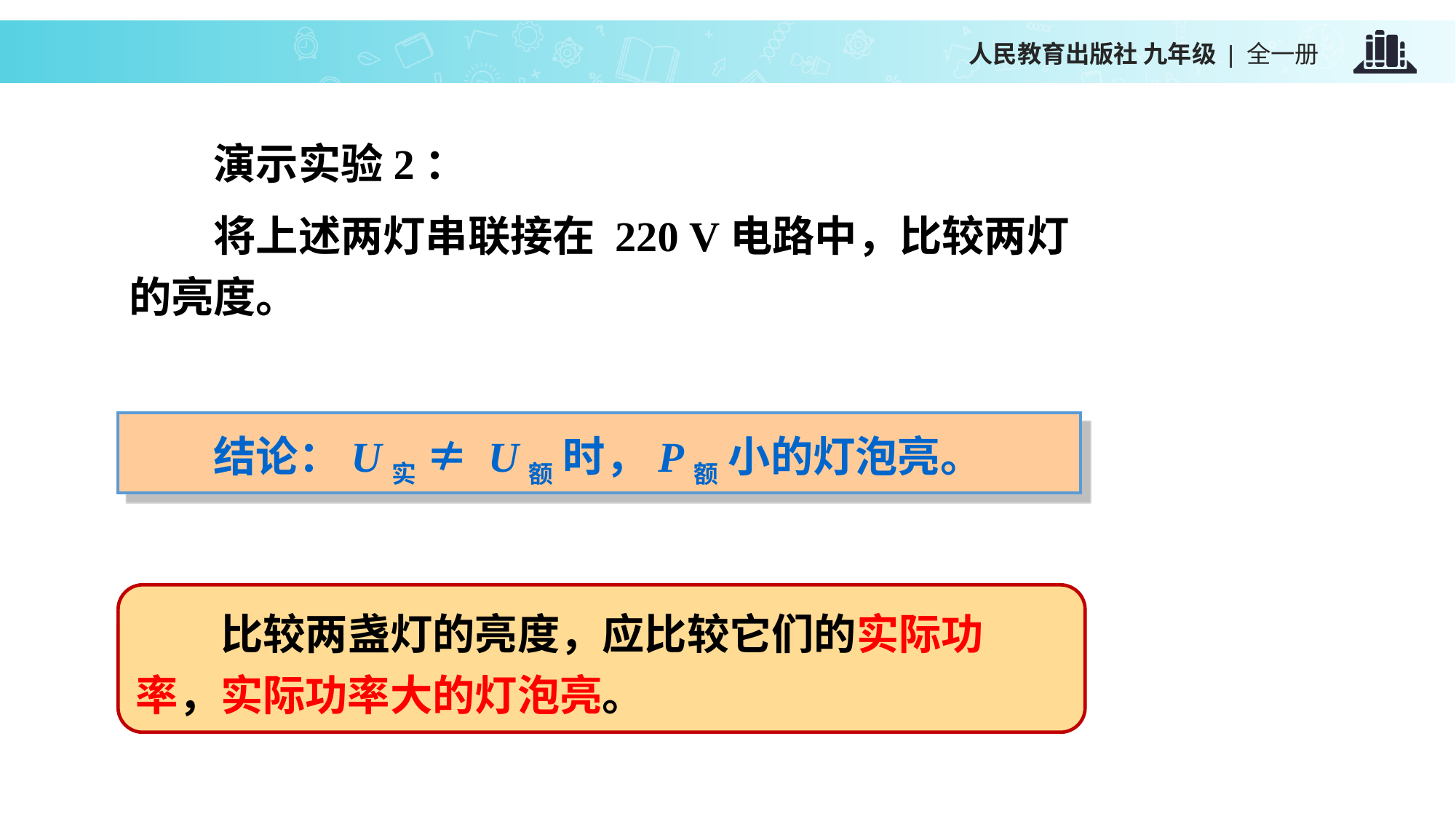

演示实验2：
　　将上述两灯串联接在 220 V电路中，比较两灯的亮度。
　　结论：U实 ≠ U额 时，P额 小的灯泡亮。
　　比较两盏灯的亮度，应比较它们的实际功率，实际功率大的灯泡亮。